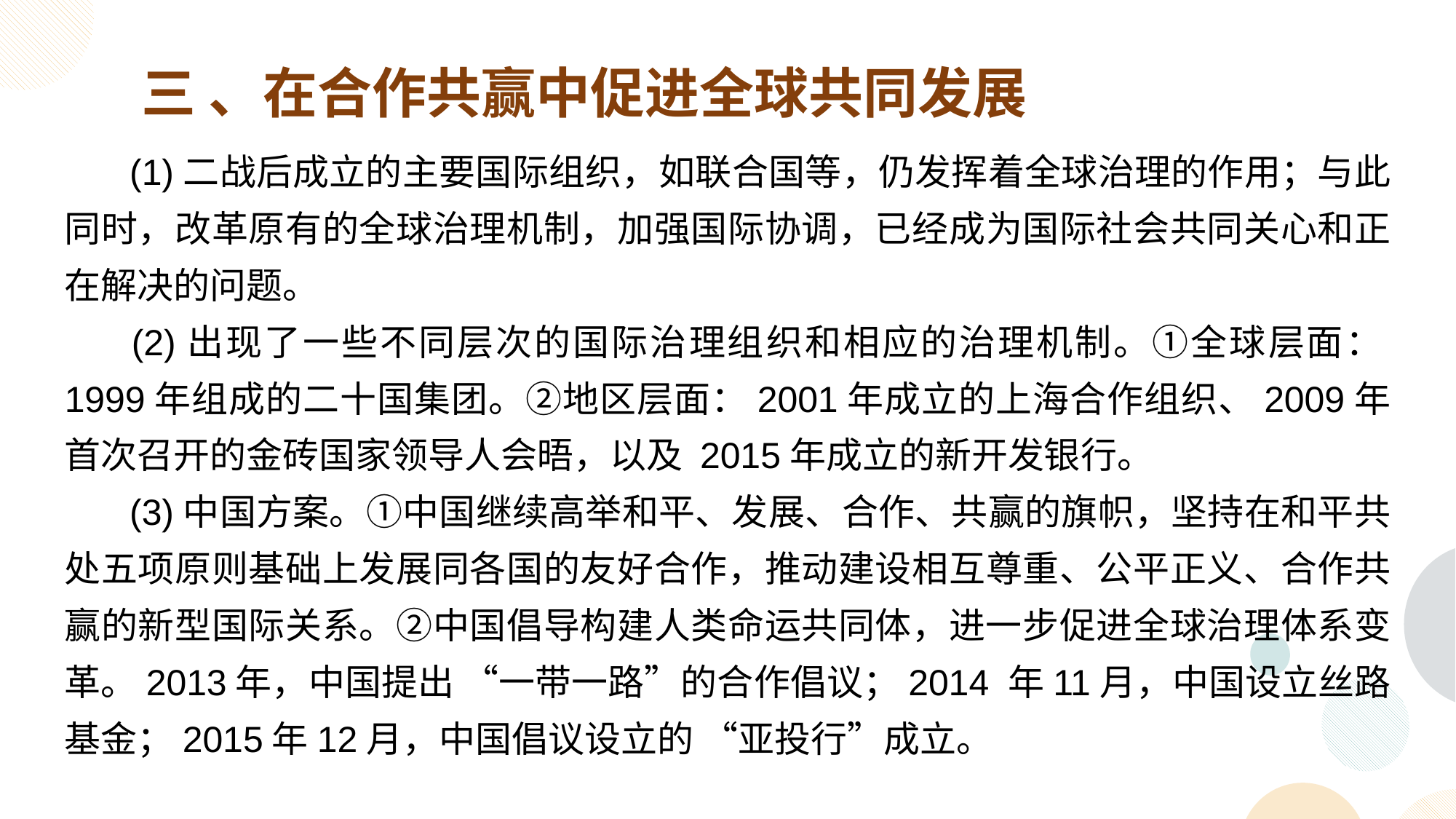

三 、在合作共赢中促进全球共同发展
 (1)二战后成立的主要国际组织，如联合国等，仍发挥着全球治理的作用；与此同时，改革原有的全球治理机制，加强国际协调，已经成为国际社会共同关心和正在解决的问题。
 (2)出现了一些不同层次的国际治理组织和相应的治理机制。①全球层面：1999年组成的二十国集团。②地区层面：2001年成立的上海合作组织、2009年首次召开的金砖国家领导人会晤，以及 2015年成立的新开发银行。
 (3)中国方案。①中国继续高举和平、发展、合作、共赢的旗帜，坚持在和平共处五项原则基础上发展同各国的友好合作，推动建设相互尊重、公平正义、合作共赢的新型国际关系。②中国倡导构建人类命运共同体，进一步促进全球治理体系变革。2013年，中国提出 “一带一路”的合作倡议；2014 年11月，中国设立丝路基金；2015年12月，中国倡议设立的 “亚投行”成立。